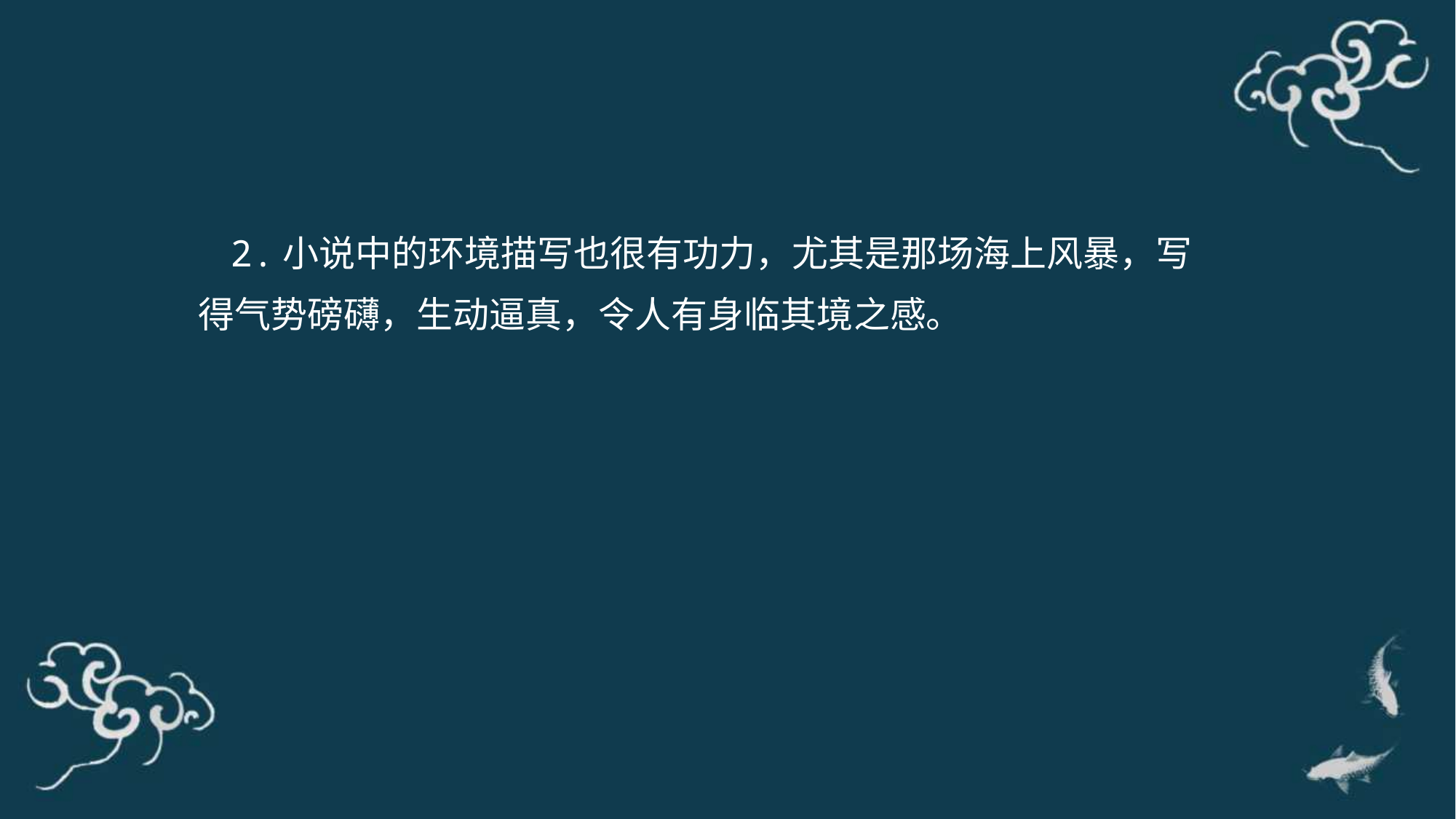

2.小说中的环境描写也很有功力，尤其是那场海上风暴，写得气势磅礴，生动逼真，令人有身临其境之感。